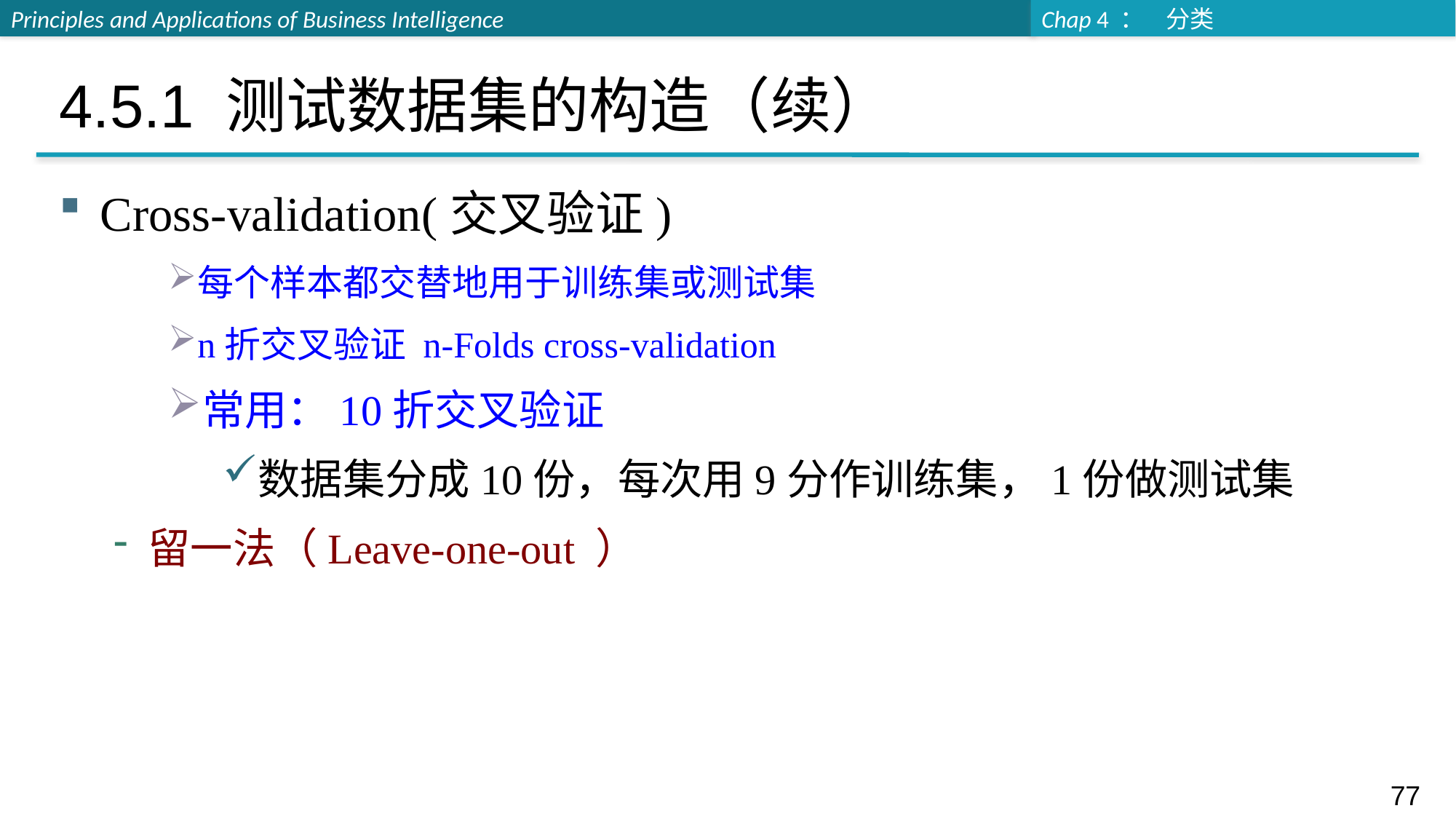

# 4.5.1 测试数据集的构造（续）
Cross-validation(交叉验证)
每个样本都交替地用于训练集或测试集
n折交叉验证 n-Folds cross-validation
常用：10折交叉验证
数据集分成10份，每次用9分作训练集，1份做测试集
留一法（Leave-one-out ）